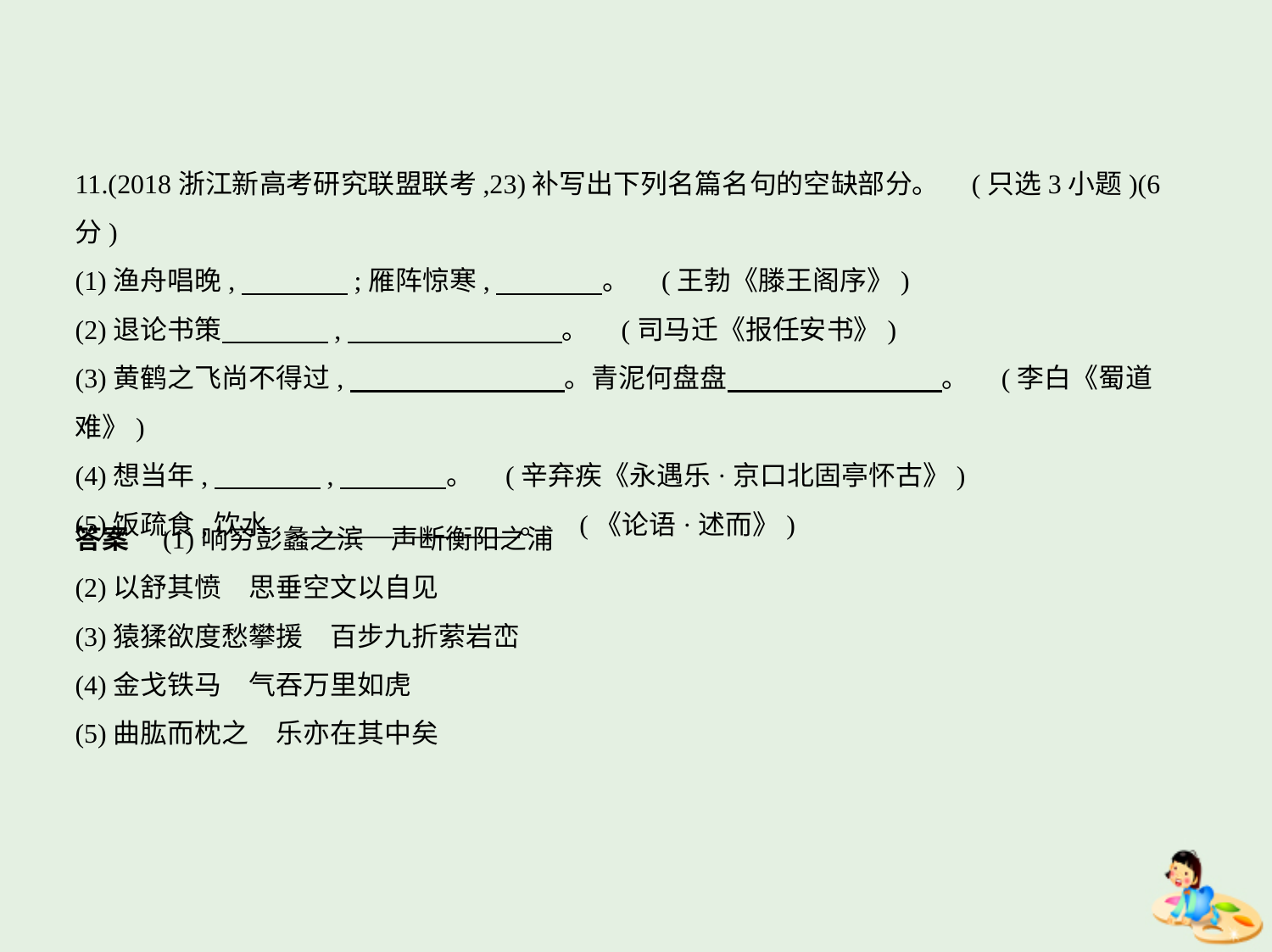

11.(2018浙江新高考研究联盟联考,23)补写出下列名篇名句的空缺部分。 (只选3小题)(6分)
(1)渔舟唱晚,　　　    ;雁阵惊寒,　　　    。 (王勃《滕王阁序》)
(2)退论书策　　　    ,　　　　　　　    。 (司马迁《报任安书》)
(3)黄鹤之飞尚不得过,　　　　　　　    。青泥何盘盘　　　　　　　    。 (李白《蜀道
难》)
(4)想当年,　　　    ,　　　    。 (辛弃疾《永遇乐·京口北固亭怀古》)
(5)饭疏食,饮水,　　　    ,　　　    。 (《论语·述而》)
答案　(1)响穷彭蠡之滨　声断衡阳之浦
(2)以舒其愤　思垂空文以自见
(3)猿猱欲度愁攀援　百步九折萦岩峦
(4)金戈铁马　气吞万里如虎
(5)曲肱而枕之　乐亦在其中矣